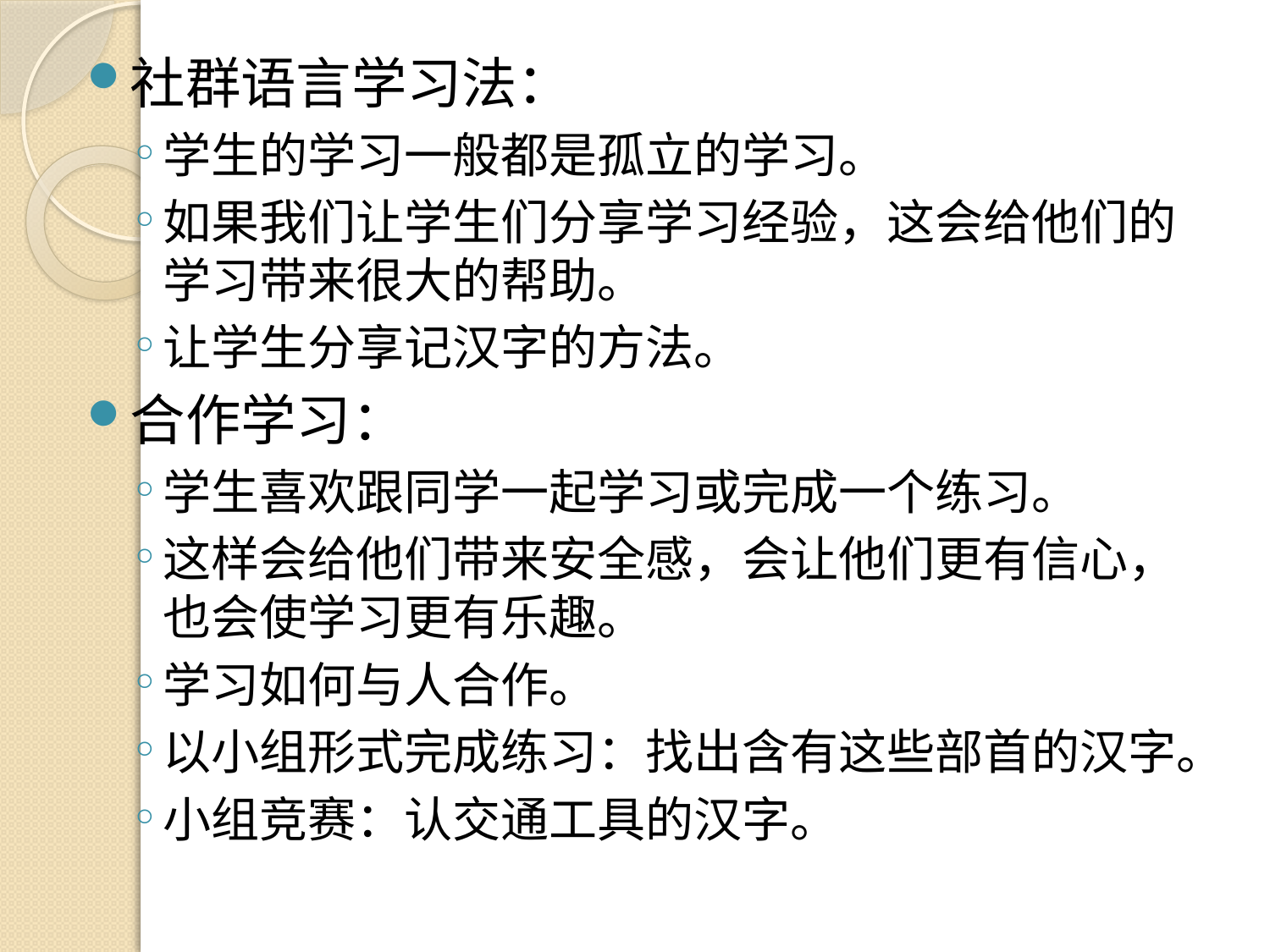

社群语言学习法：
学生的学习一般都是孤立的学习。
如果我们让学生们分享学习经验，这会给他们的学习带来很大的帮助。
让学生分享记汉字的方法。
合作学习：
学生喜欢跟同学一起学习或完成一个练习。
这样会给他们带来安全感，会让他们更有信心，也会使学习更有乐趣。
学习如何与人合作。
以小组形式完成练习：找出含有这些部首的汉字。
小组竞赛：认交通工具的汉字。